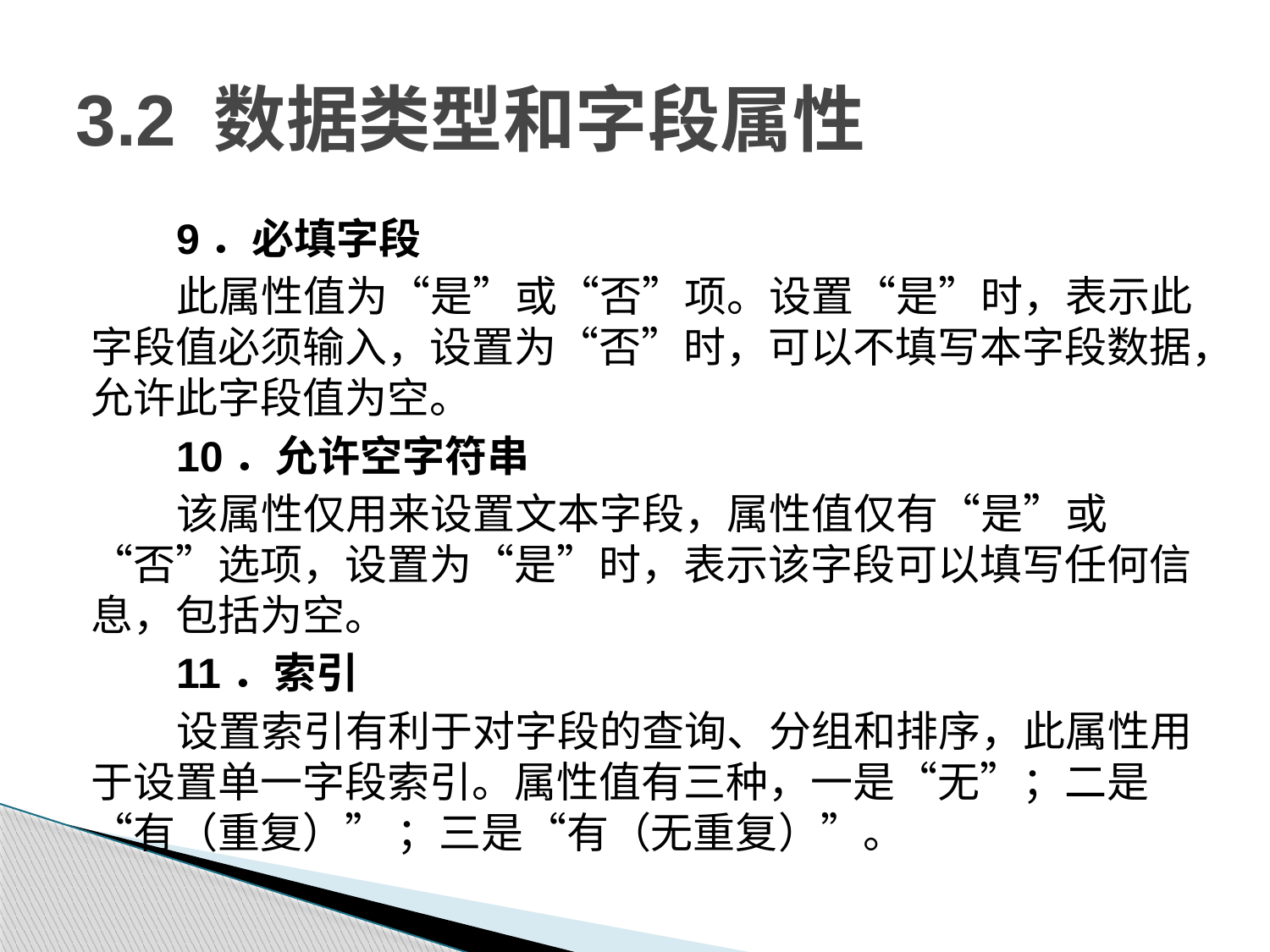

# 3.2 数据类型和字段属性
9．必填字段
此属性值为“是”或“否”项。设置“是”时，表示此字段值必须输入，设置为“否”时，可以不填写本字段数据，允许此字段值为空。
10．允许空字符串
该属性仅用来设置文本字段，属性值仅有“是”或“否”选项，设置为“是”时，表示该字段可以填写任何信息，包括为空。
11．索引
设置索引有利于对字段的查询、分组和排序，此属性用于设置单一字段索引。属性值有三种，一是“无”；二是“有（重复）” ；三是“有（无重复）”。